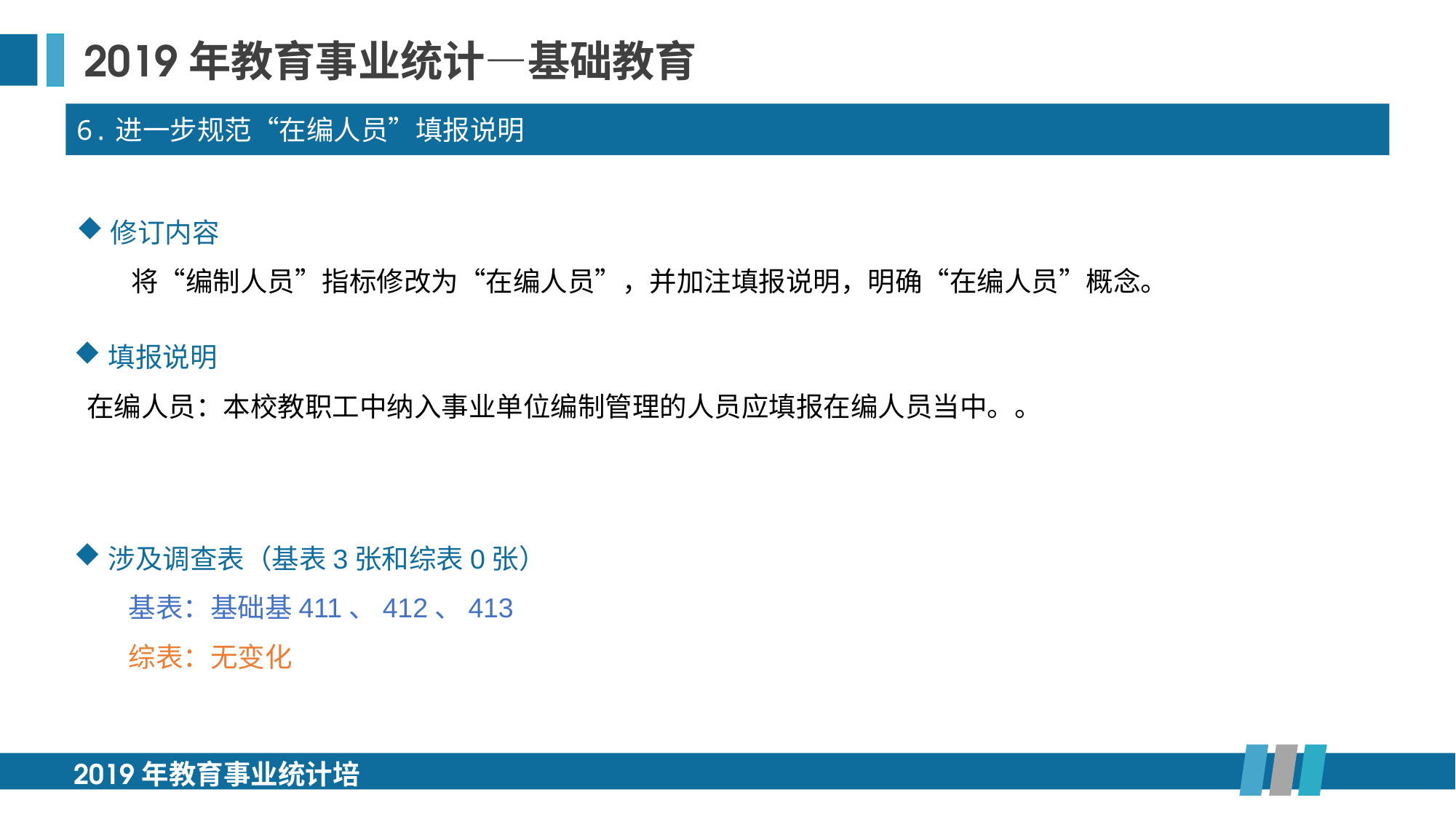

2019年教育事业统计—基础教育

6.进一步规范“在编人员”填报说明
修订内容
将“编制人员”指标修改为“在编人员”，并加注填报说明，明确“在编人员”概念。
填报说明
 在编人员：本校教职工中纳入事业单位编制管理的人员应填报在编人员当中。。
涉及调查表（基表3张和综表0张）
基表：基础基411、412、413
综表：无变化

2019年教育事业统计培训